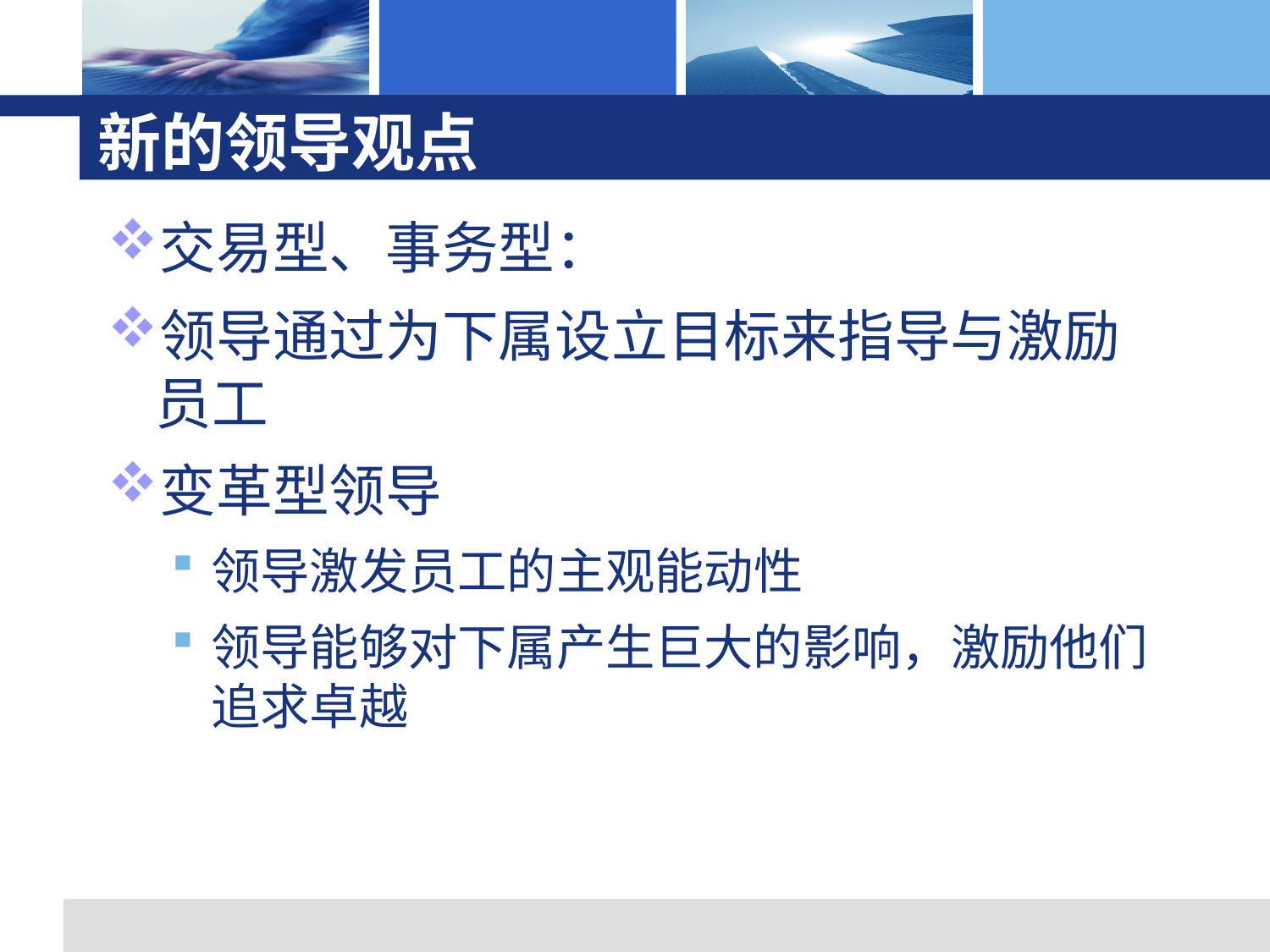

# 新的领导观点
交易型、事务型：
领导通过为下属设立目标来指导与激励员工
变革型领导
领导激发员工的主观能动性
领导能够对下属产生巨大的影响，激励他们追求卓越